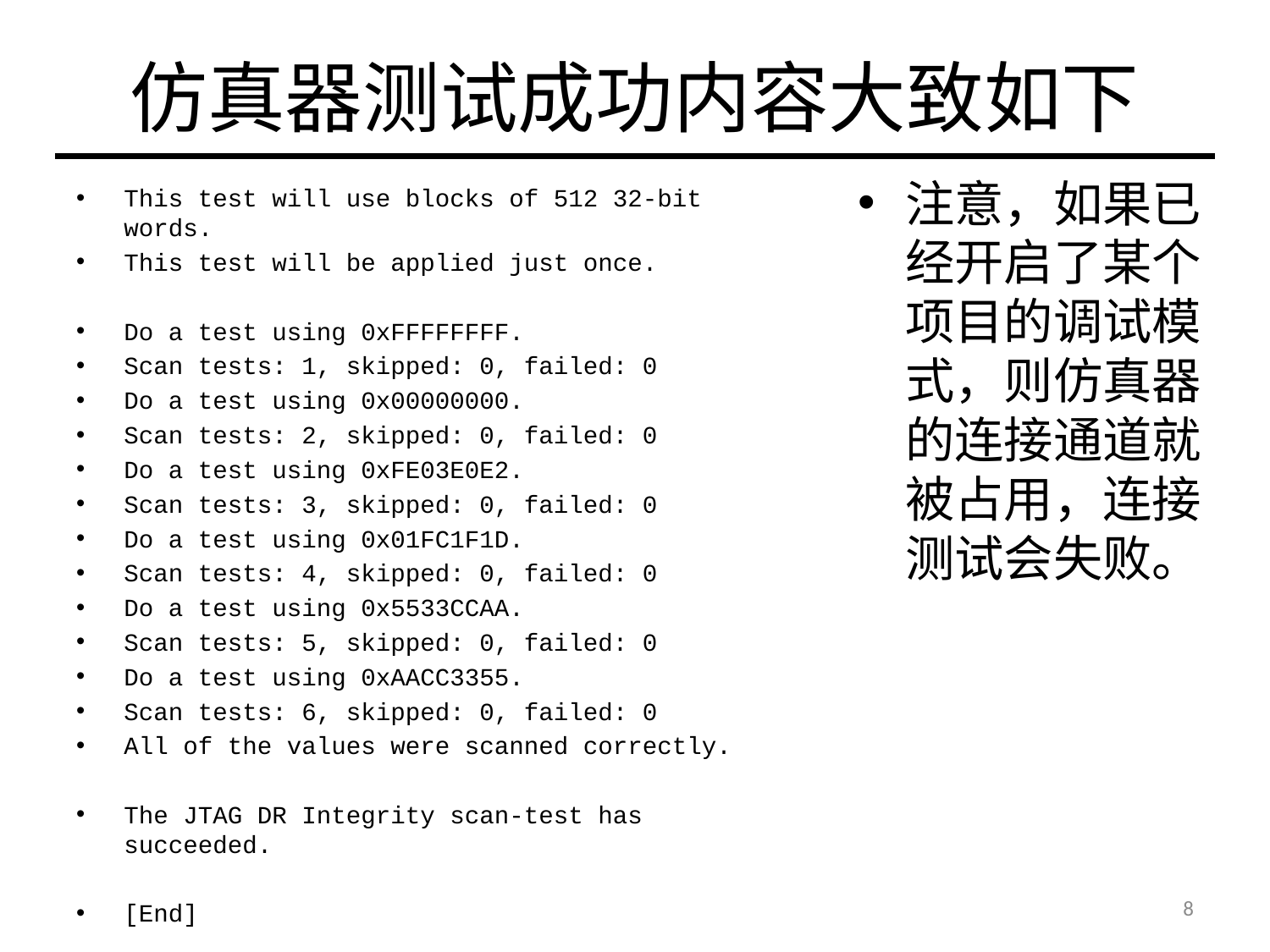

# 仿真器测试成功内容大致如下
注意，如果已经开启了某个项目的调试模式，则仿真器的连接通道就被占用，连接测试会失败。
This test will use blocks of 512 32-bit words.
This test will be applied just once.

Do a test using 0xFFFFFFFF.
Scan tests: 1, skipped: 0, failed: 0
Do a test using 0x00000000.
Scan tests: 2, skipped: 0, failed: 0
Do a test using 0xFE03E0E2.
Scan tests: 3, skipped: 0, failed: 0
Do a test using 0x01FC1F1D.
Scan tests: 4, skipped: 0, failed: 0
Do a test using 0x5533CCAA.
Scan tests: 5, skipped: 0, failed: 0
Do a test using 0xAACC3355.
Scan tests: 6, skipped: 0, failed: 0
All of the values were scanned correctly.

The JTAG DR Integrity scan-test has succeeded.

[End]
8